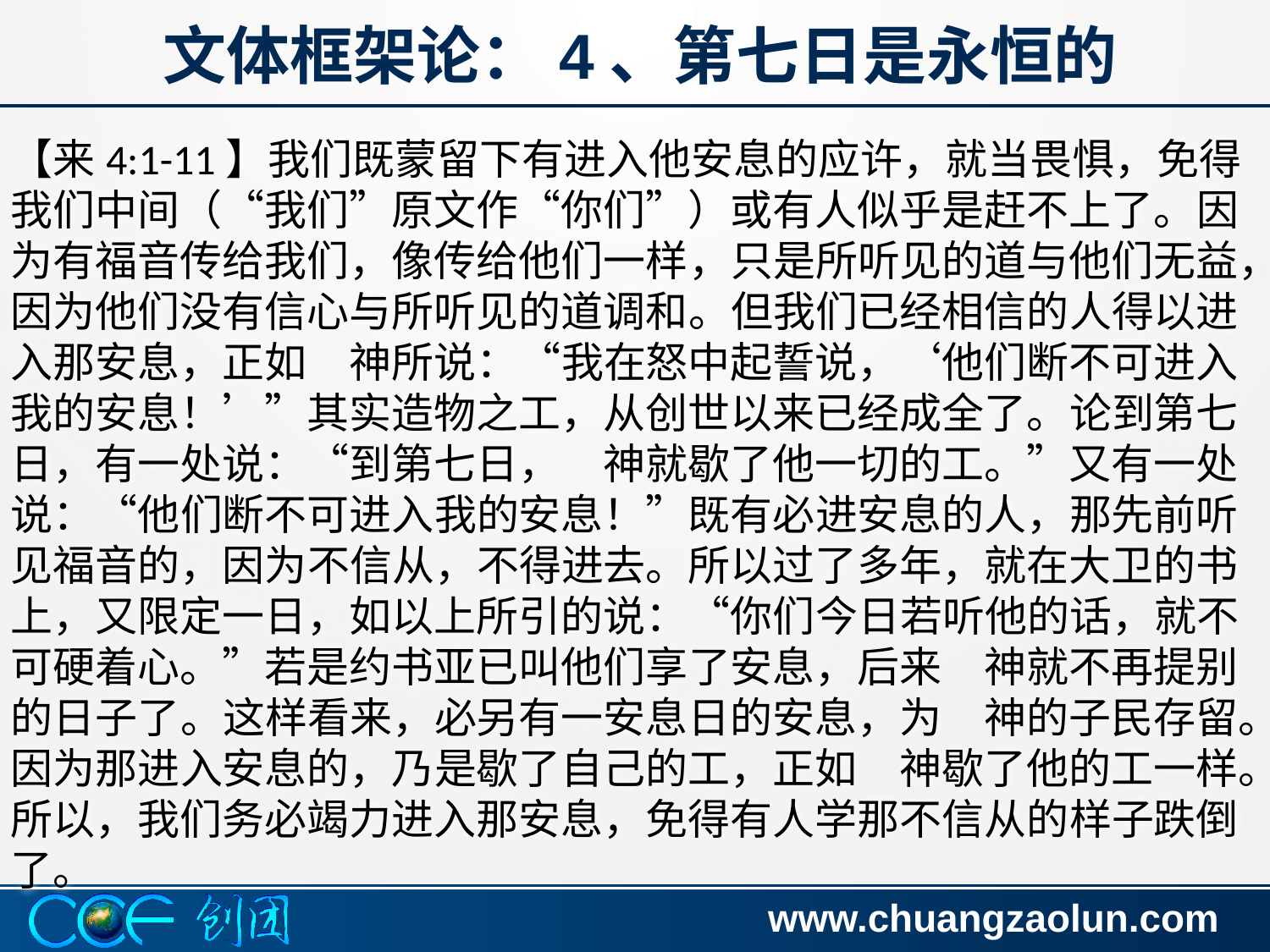

文体框架论：4、第七日是永恒的
【来4:1-11】我们既蒙留下有进入他安息的应许，就当畏惧，免得我们中间（“我们”原文作“你们”）或有人似乎是赶不上了。因为有福音传给我们，像传给他们一样，只是所听见的道与他们无益，因为他们没有信心与所听见的道调和。但我们已经相信的人得以进入那安息，正如　神所说：“我在怒中起誓说，‘他们断不可进入我的安息！’”其实造物之工，从创世以来已经成全了。论到第七日，有一处说：“到第七日，　神就歇了他一切的工。”又有一处说：“他们断不可进入我的安息！”既有必进安息的人，那先前听见福音的，因为不信从，不得进去。所以过了多年，就在大卫的书上，又限定一日，如以上所引的说：“你们今日若听他的话，就不可硬着心。”若是约书亚已叫他们享了安息，后来　神就不再提别的日子了。这样看来，必另有一安息日的安息，为　神的子民存留。因为那进入安息的，乃是歇了自己的工，正如　神歇了他的工一样。所以，我们务必竭力进入那安息，免得有人学那不信从的样子跌倒了。